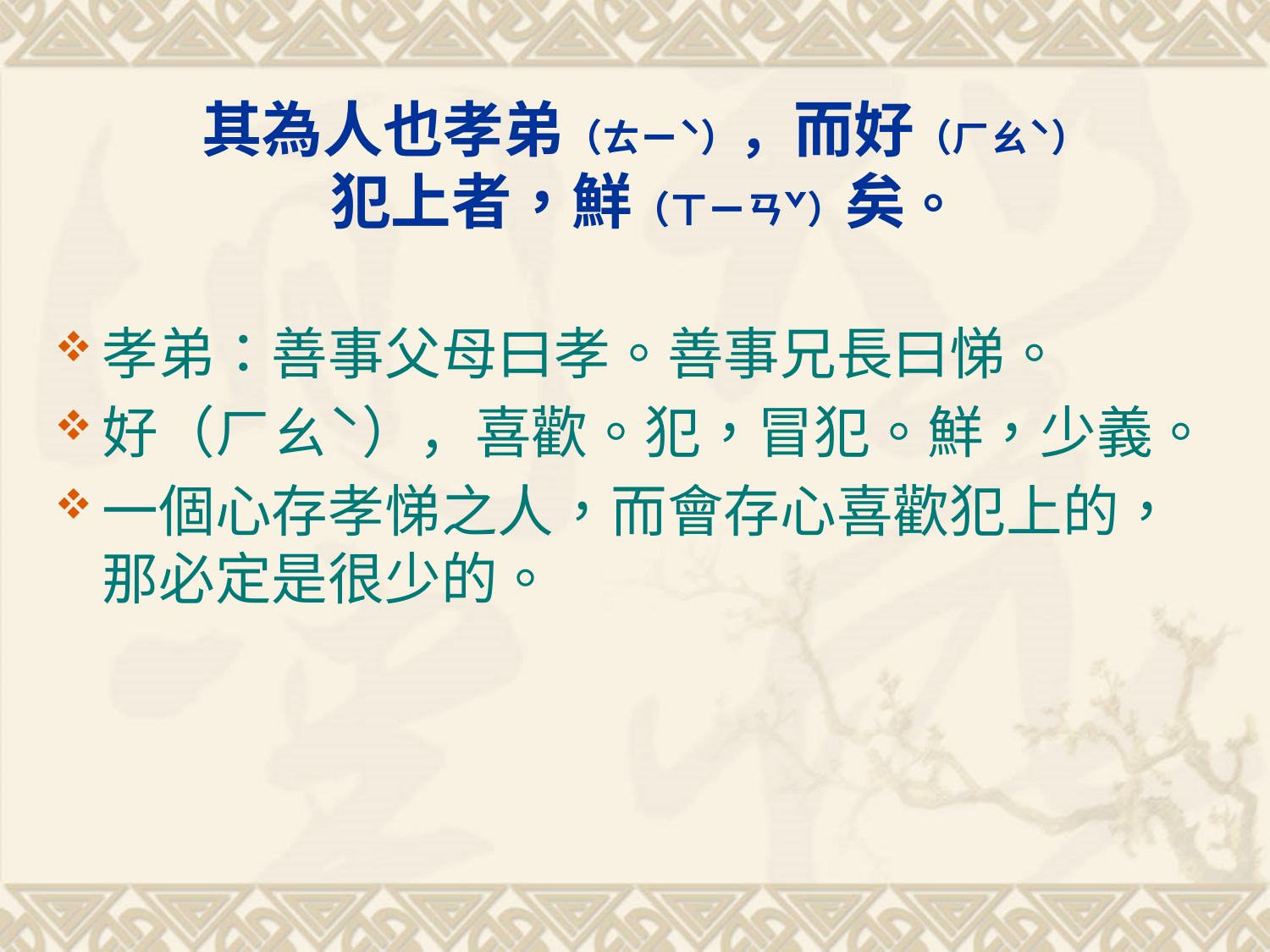

# 其為人也孝弟（ㄊㄧˋ），而好（ㄏㄠˋ） 犯上者，鮮（ㄒㄧㄢˇ）矣。
孝弟：善事父母曰孝。善事兄長曰悌。
好（ㄏㄠˋ），喜歡。犯，冒犯。鮮，少義。
一個心存孝悌之人，而會存心喜歡犯上的，那必定是很少的。